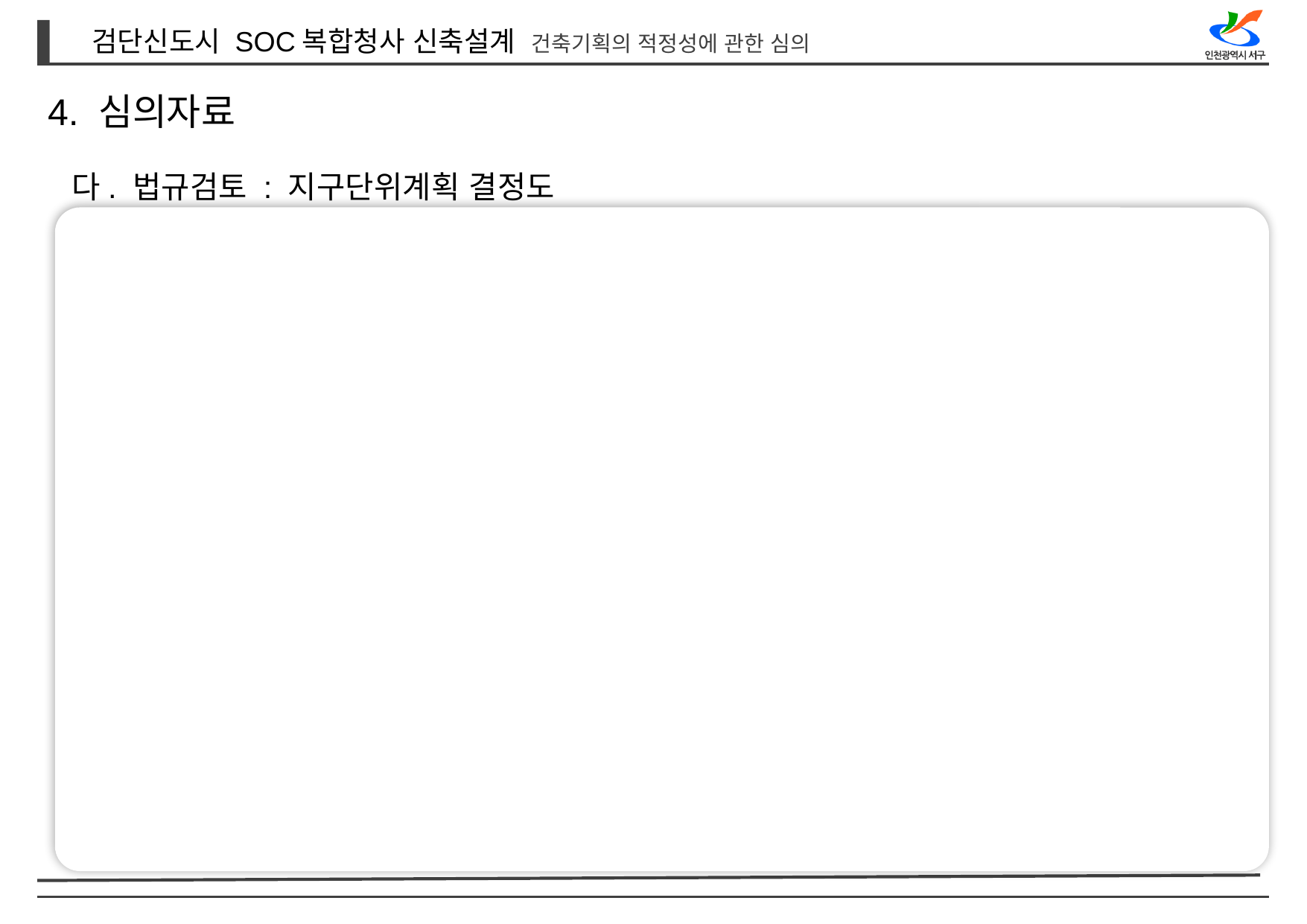

4. 심의자료
다. 법규검토 : 지구단위계획 결정도